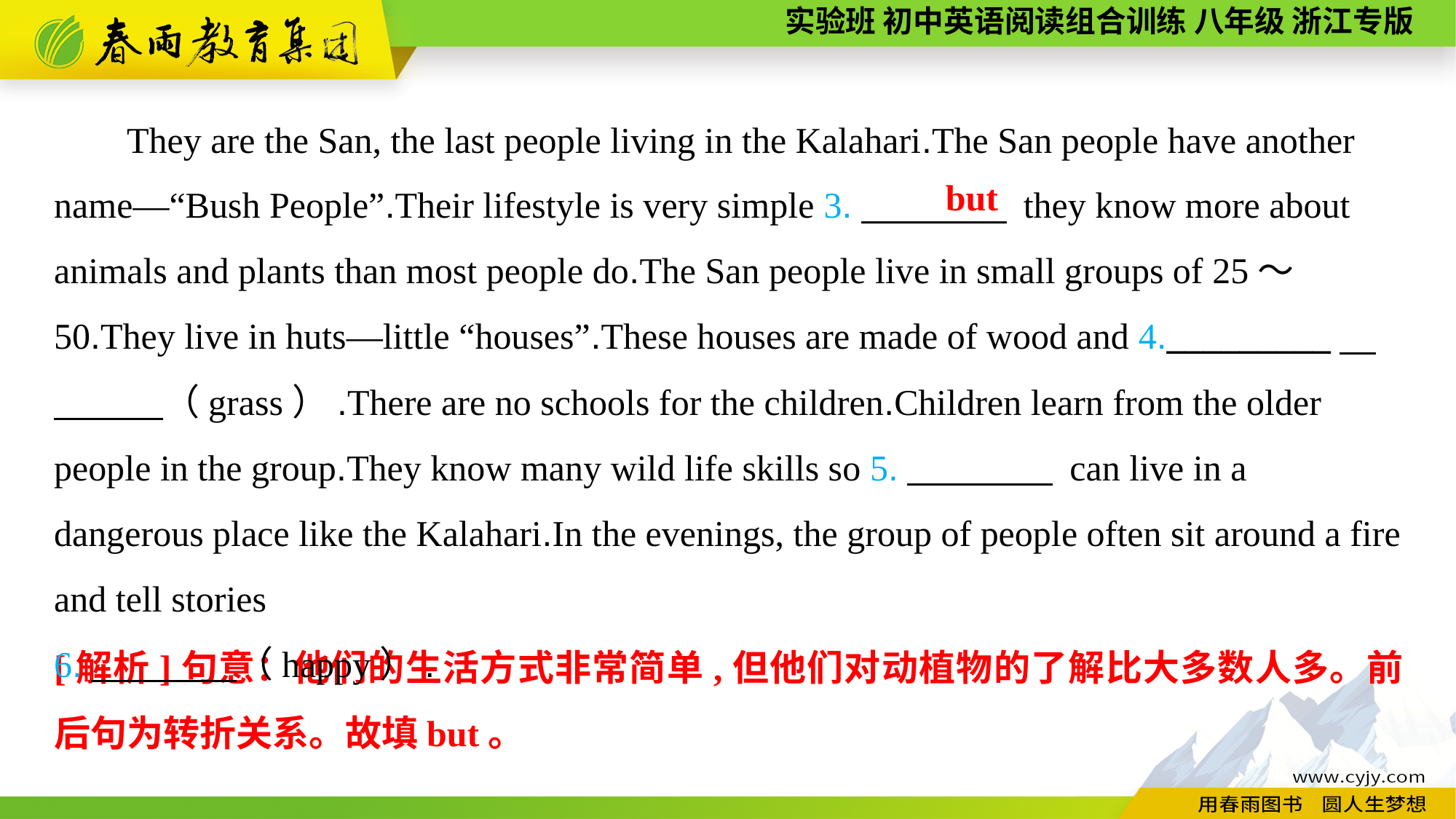

They are the San, the last people living in the Kalahari.The San people have another name—“Bush People”.Their lifestyle is very simple 3.　　　　 they know more about animals and plants than most people do.The San people live in small groups of 25～50.They live in huts—little “houses”.These houses are made of wood and 4._________　　　　（grass）.There are no schools for the children.Children learn from the older people in the group.They know many wild life skills so 5.　　　　 can live in a dangerous place like the Kalahari.In the evenings, the group of people often sit around a fire and tell stories
6.　　　　（happy）.
but
[解析]句意：他们的生活方式非常简单,但他们对动植物的了解比大多数人多。前后句为转折关系。故填but。